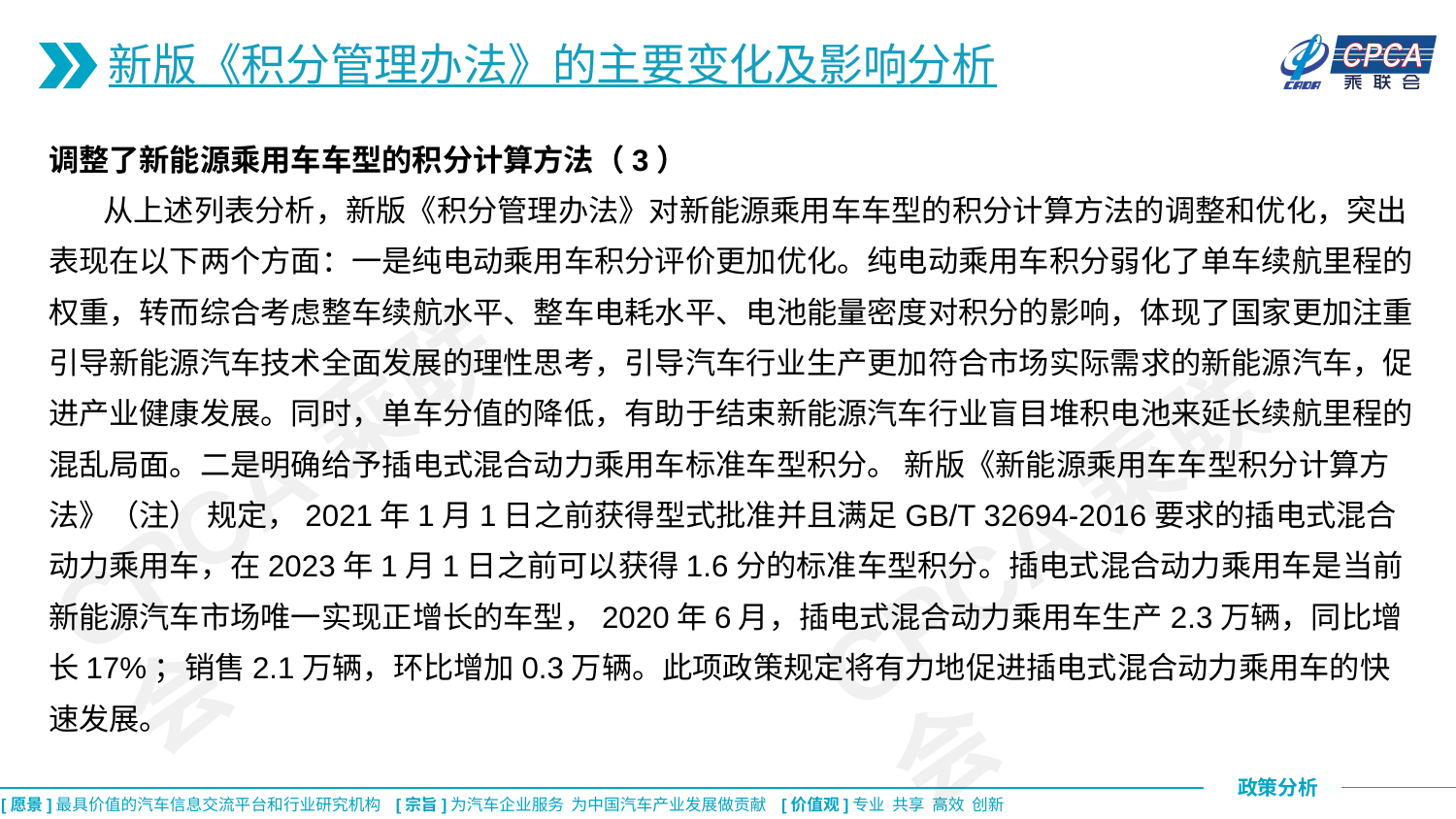

新版《积分管理办法》的主要变化及影响分析
调整了新能源乘用车车型的积分计算方法（3）
       从上述列表分析，新版《积分管理办法》对新能源乘用车车型的积分计算方法的调整和优化，突出表现在以下两个方面：一是纯电动乘用车积分评价更加优化。纯电动乘用车积分弱化了单车续航里程的权重，转而综合考虑整车续航水平、整车电耗水平、电池能量密度对积分的影响，体现了国家更加注重引导新能源汽车技术全面发展的理性思考，引导汽车行业生产更加符合市场实际需求的新能源汽车，促进产业健康发展。同时，单车分值的降低，有助于结束新能源汽车行业盲目堆积电池来延长续航里程的混乱局面。二是明确给予插电式混合动力乘用车标准车型积分。 新版《新能源乘用车车型积分计算方法》（注） 规定，2021年1月1日之前获得型式批准并且满足GB/T 32694-2016要求的插电式混合动力乘用车，在2023年1月1日之前可以获得1.6分的标准车型积分。插电式混合动力乘用车是当前新能源汽车市场唯一实现正增长的车型，2020年6月，插电式混合动力乘用车生产2.3万辆，同比增长17%；销售2.1万辆，环比增加0.3万辆。此项政策规定将有力地促进插电式混合动力乘用车的快速发展。
CPCA乘联会
CPCA乘联会